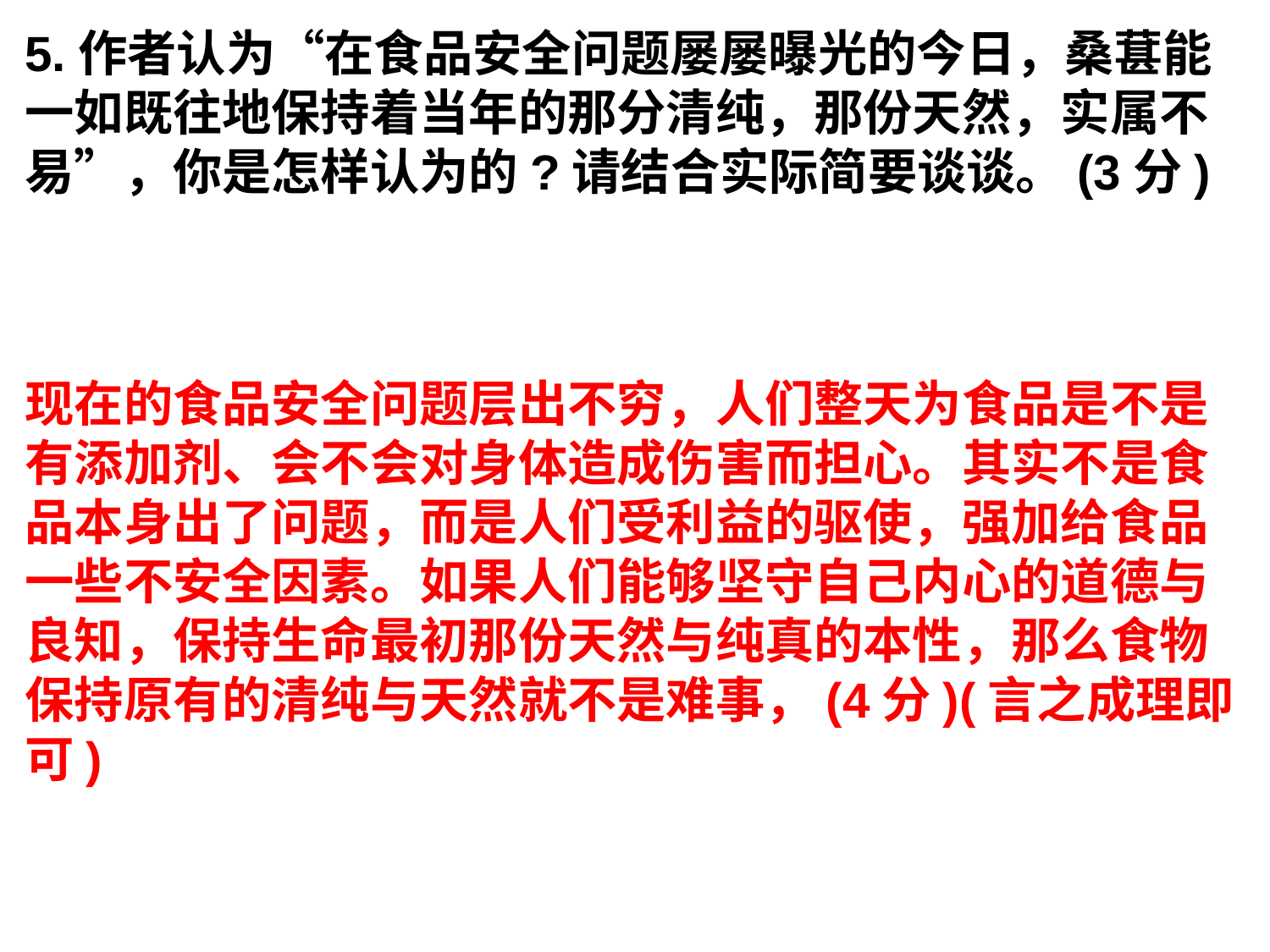

5.作者认为“在食品安全问题屡屡曝光的今日，桑葚能一如既往地保持着当年的那分清纯，那份天然，实属不易”，你是怎样认为的?请结合实际简要谈谈。(3分)
现在的食品安全问题层出不穷，人们整天为食品是不是有添加剂、会不会对身体造成伤害而担心。其实不是食品本身出了问题，而是人们受利益的驱使，强加给食品一些不安全因素。如果人们能够坚守自己内心的道德与良知，保持生命最初那份天然与纯真的本性，那么食物保持原有的清纯与天然就不是难事，(4分)(言之成理即可)